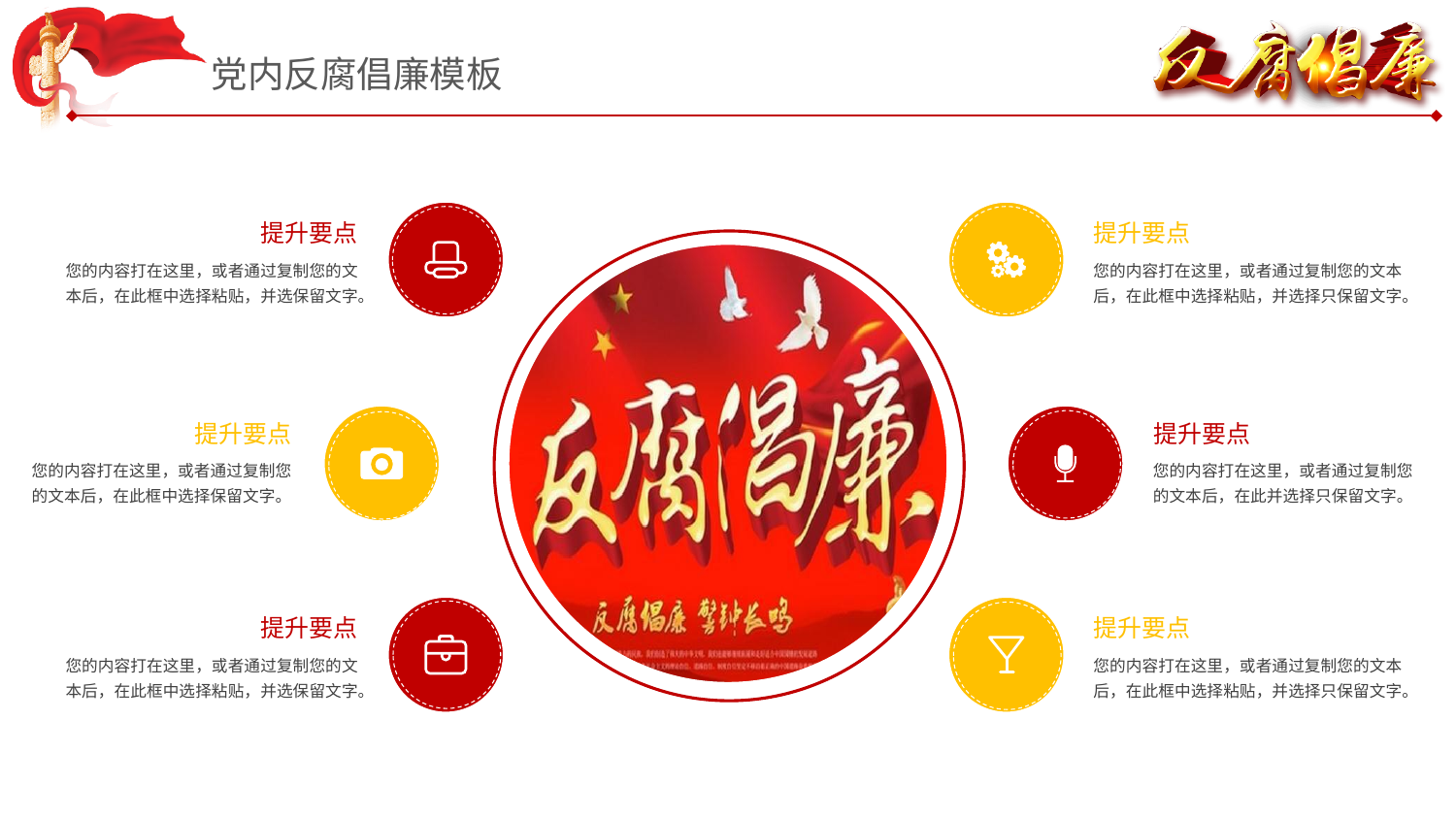

党内反腐倡廉模板

提升要点
提升要点

您的内容打在这里，或者通过复制您的文本后，在此框中选择粘贴，并选保留文字。
您的内容打在这里，或者通过复制您的文本后，在此框中选择粘贴，并选择只保留文字。

提升要点
提升要点

您的内容打在这里，或者通过复制您的文本后，在此框中选择保留文字。
您的内容打在这里，或者通过复制您的文本后，在此并选择只保留文字。

提升要点
提升要点

您的内容打在这里，或者通过复制您的文本后，在此框中选择粘贴，并选保留文字。
您的内容打在这里，或者通过复制您的文本后，在此框中选择粘贴，并选择只保留文字。